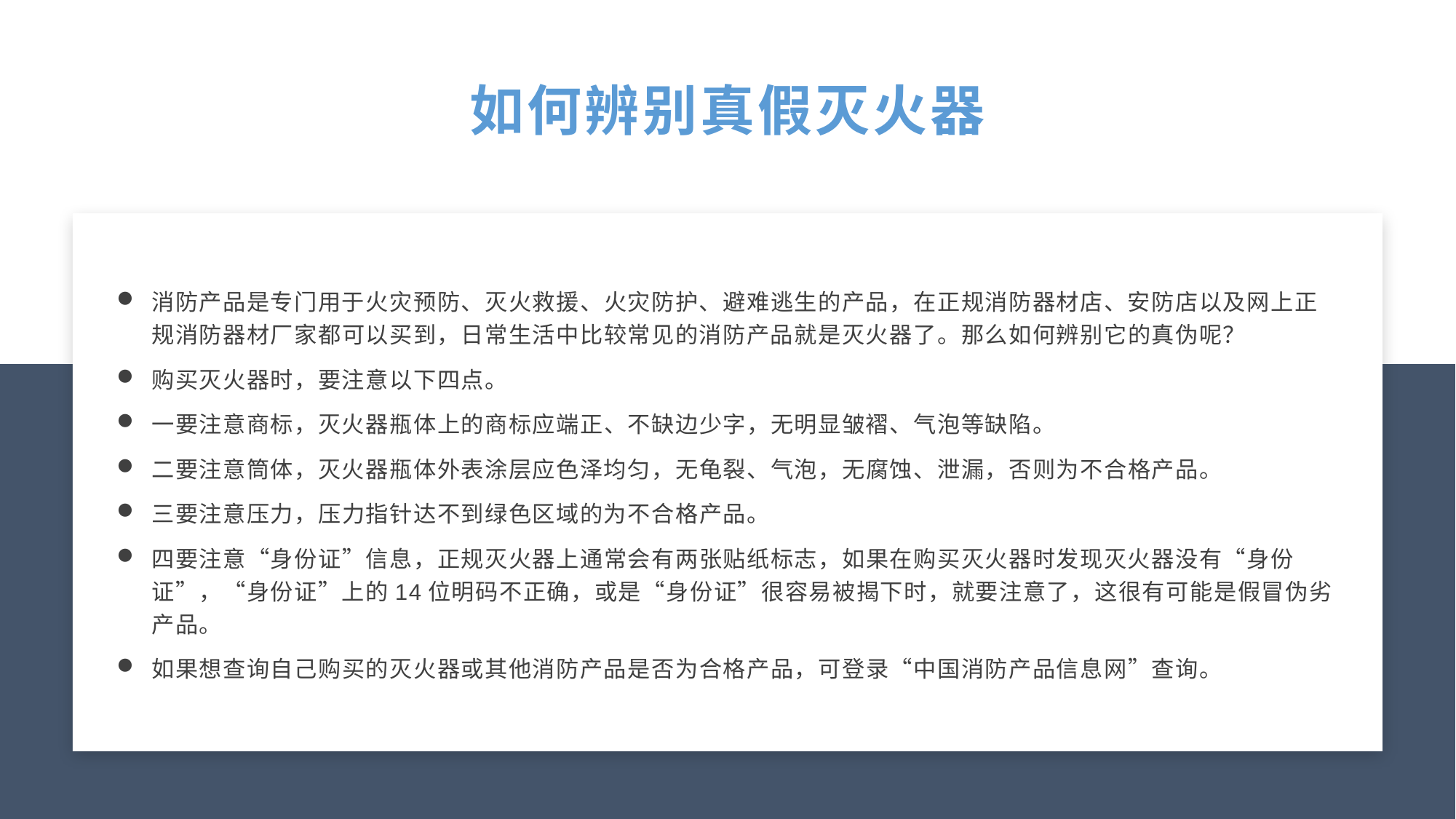

如何辨别真假灭火器

消防产品是专门用于火灾预防、灭火救援、火灾防护、避难逃生的产品，在正规消防器材店、安防店以及网上正规消防器材厂家都可以买到，日常生活中比较常见的消防产品就是灭火器了。那么如何辨别它的真伪呢？
购买灭火器时，要注意以下四点。
一要注意商标，灭火器瓶体上的商标应端正、不缺边少字，无明显皱褶、气泡等缺陷。
二要注意筒体，灭火器瓶体外表涂层应色泽均匀，无龟裂、气泡，无腐蚀、泄漏，否则为不合格产品。
三要注意压力，压力指针达不到绿色区域的为不合格产品。
四要注意“身份证”信息，正规灭火器上通常会有两张贴纸标志，如果在购买灭火器时发现灭火器没有“身份证”，“身份证”上的14位明码不正确，或是“身份证”很容易被揭下时，就要注意了，这很有可能是假冒伪劣产品。
如果想查询自己购买的灭火器或其他消防产品是否为合格产品，可登录“中国消防产品信息网”查询。